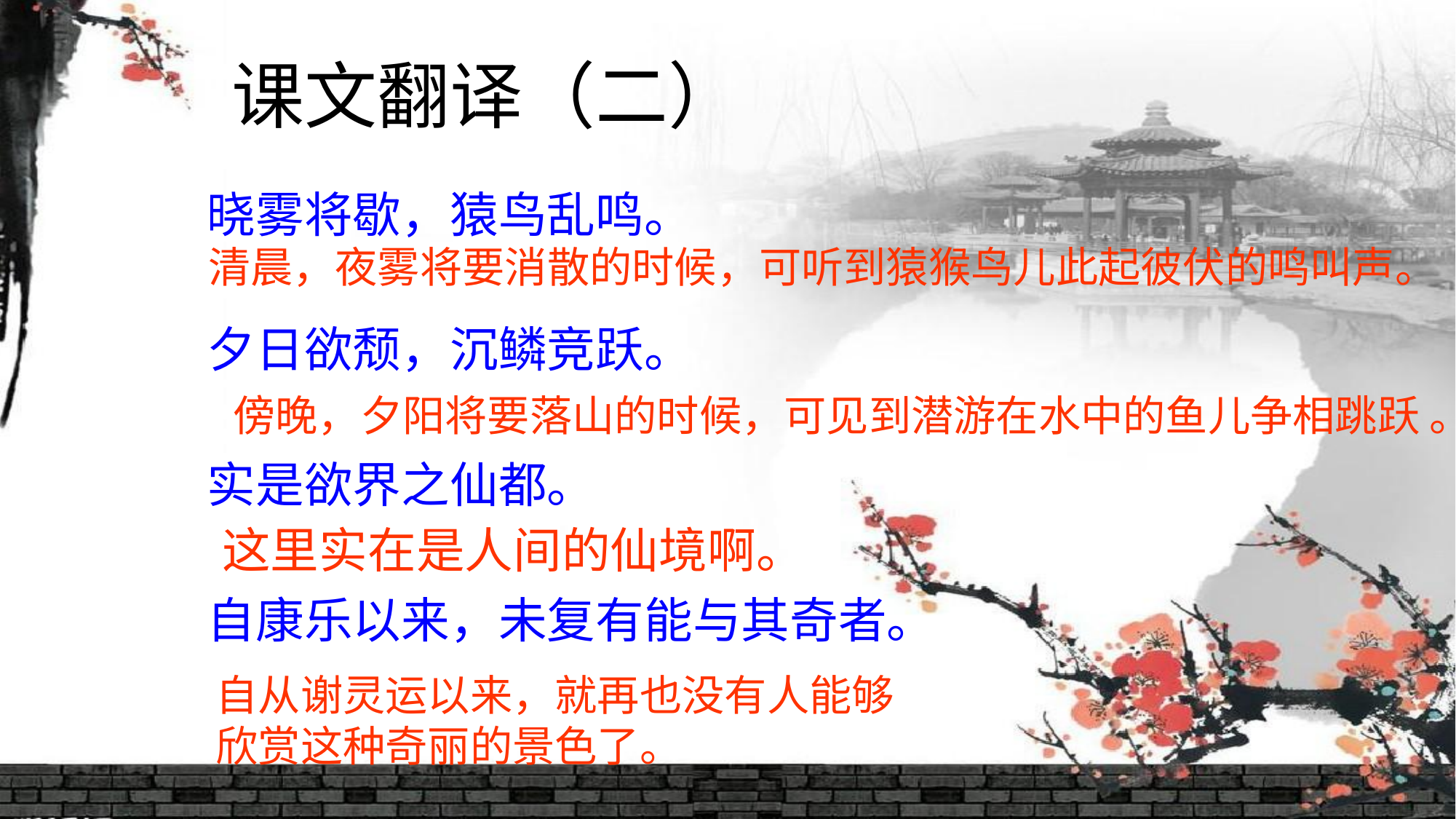

# 课文翻译（二）
晓雾将歇，猿鸟乱鸣。

夕日欲颓，沉鳞竞跃。

实是欲界之仙都。

自康乐以来，未复有能与其奇者。
清晨，夜雾将要消散的时候，可听到猿猴鸟儿此起彼伏的鸣叫声。
傍晚，夕阳将要落山的时候，可见到潜游在水中的鱼儿争相跳跃 。
这里实在是人间的仙境啊。
自从谢灵运以来，就再也没有人能够欣赏这种奇丽的景色了。